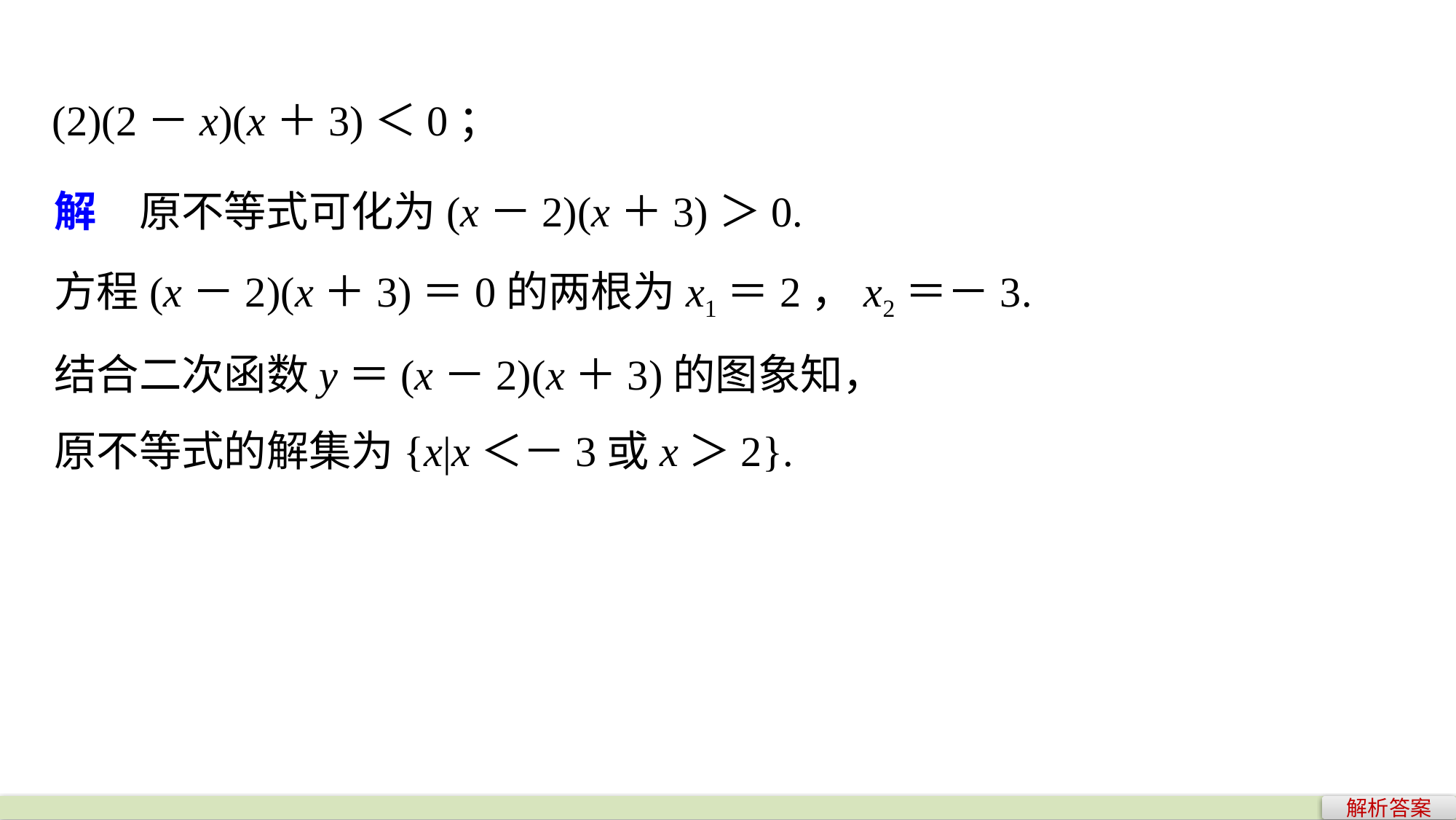

(2)(2－x)(x＋3)＜0；
解　原不等式可化为(x－2)(x＋3)＞0.
方程(x－2)(x＋3)＝0的两根为x1＝2，x2＝－3.
结合二次函数y＝(x－2)(x＋3)的图象知，
原不等式的解集为{x|x＜－3或x＞2}.
解析答案